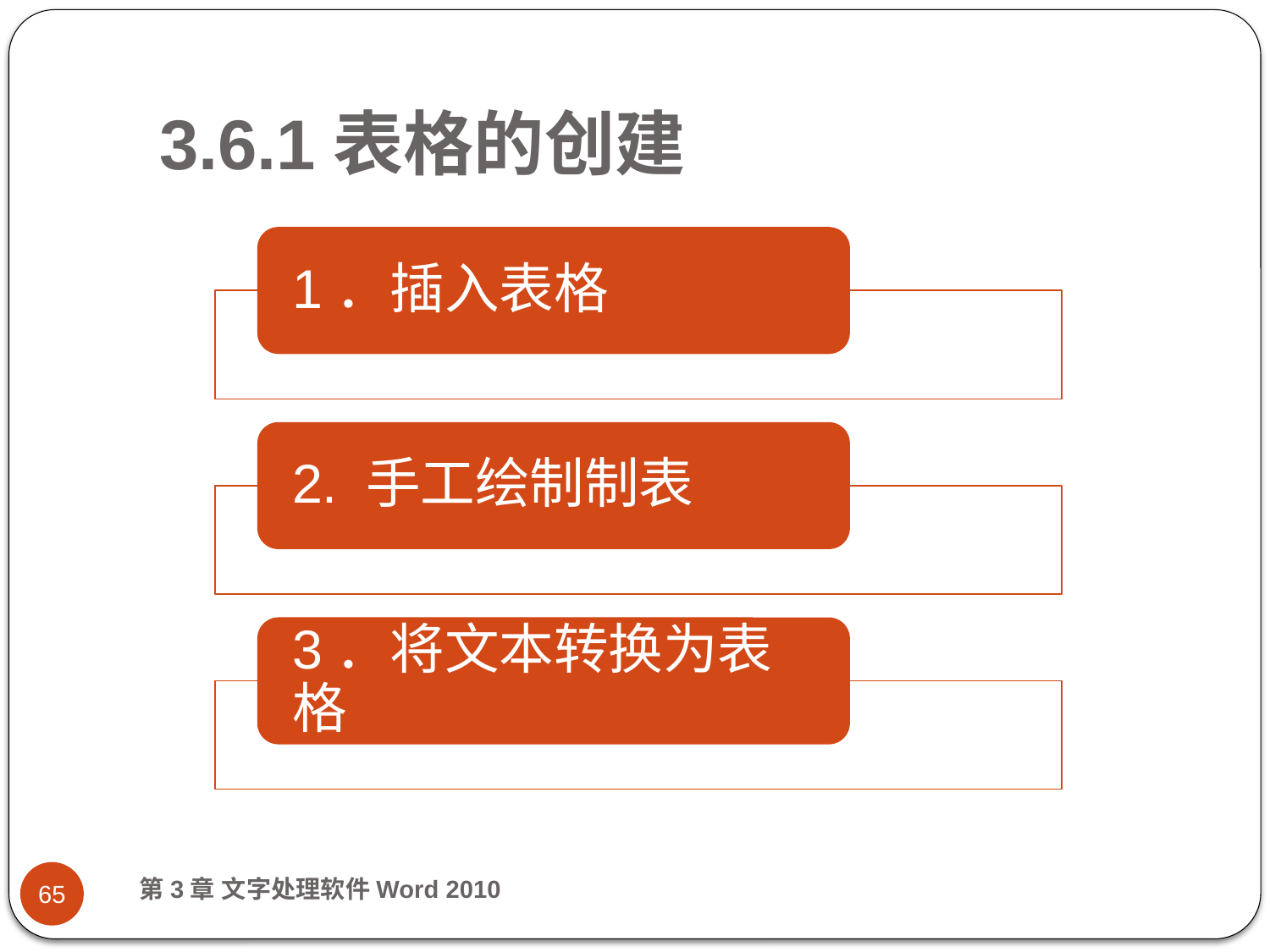

# 3.6.1表格的创建
1．插入表格
2. 手工绘制制表
3．将文本转换为表格
第3章 文字处理软件Word 2010
65